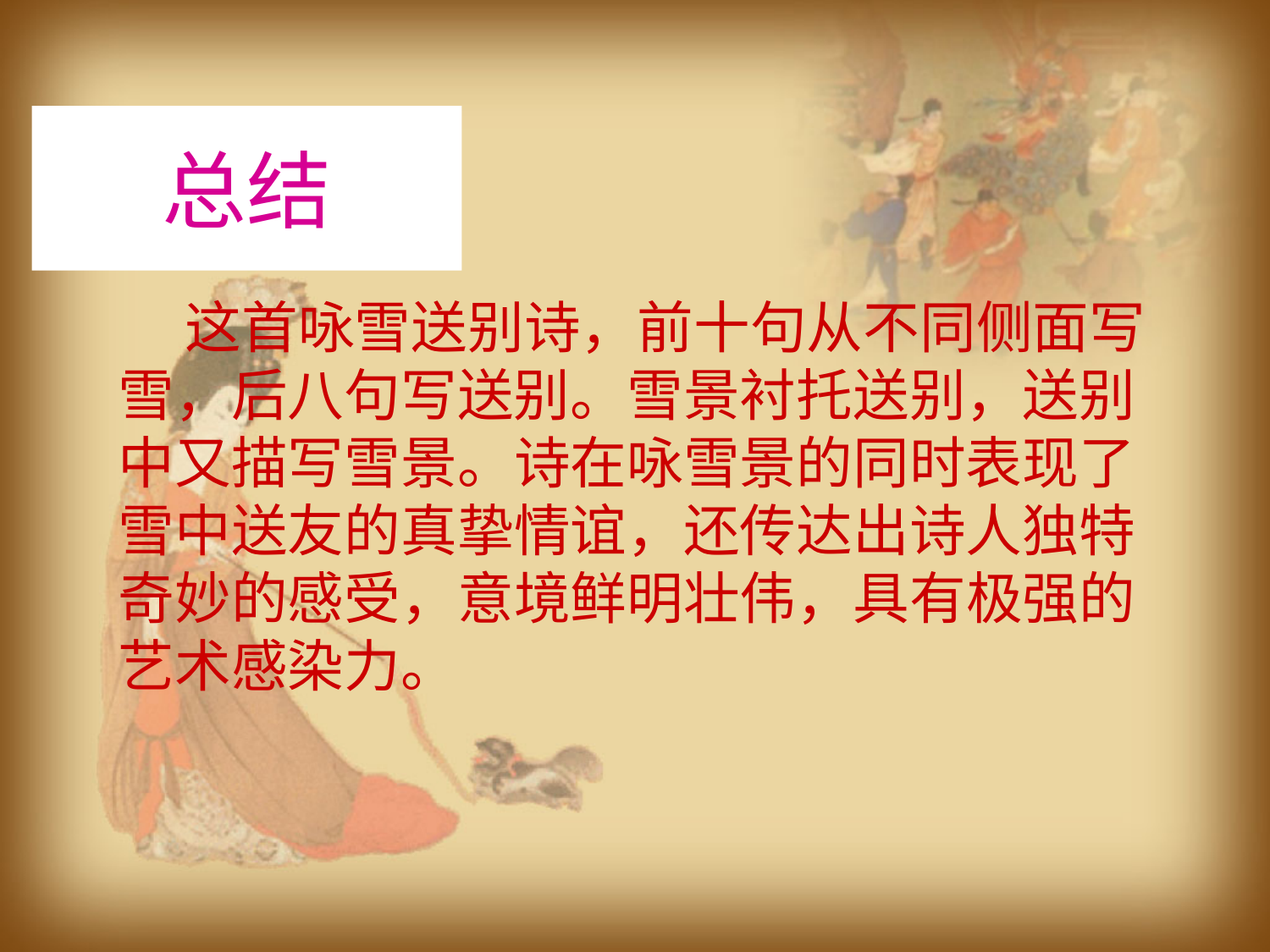

总结
     这首咏雪送别诗，前十句从不同侧面写雪，后八句写送别。雪景衬托送别，送别中又描写雪景。诗在咏雪景的同时表现了雪中送友的真挚情谊，还传达出诗人独特奇妙的感受，意境鲜明壮伟，具有极强的艺术感染力。